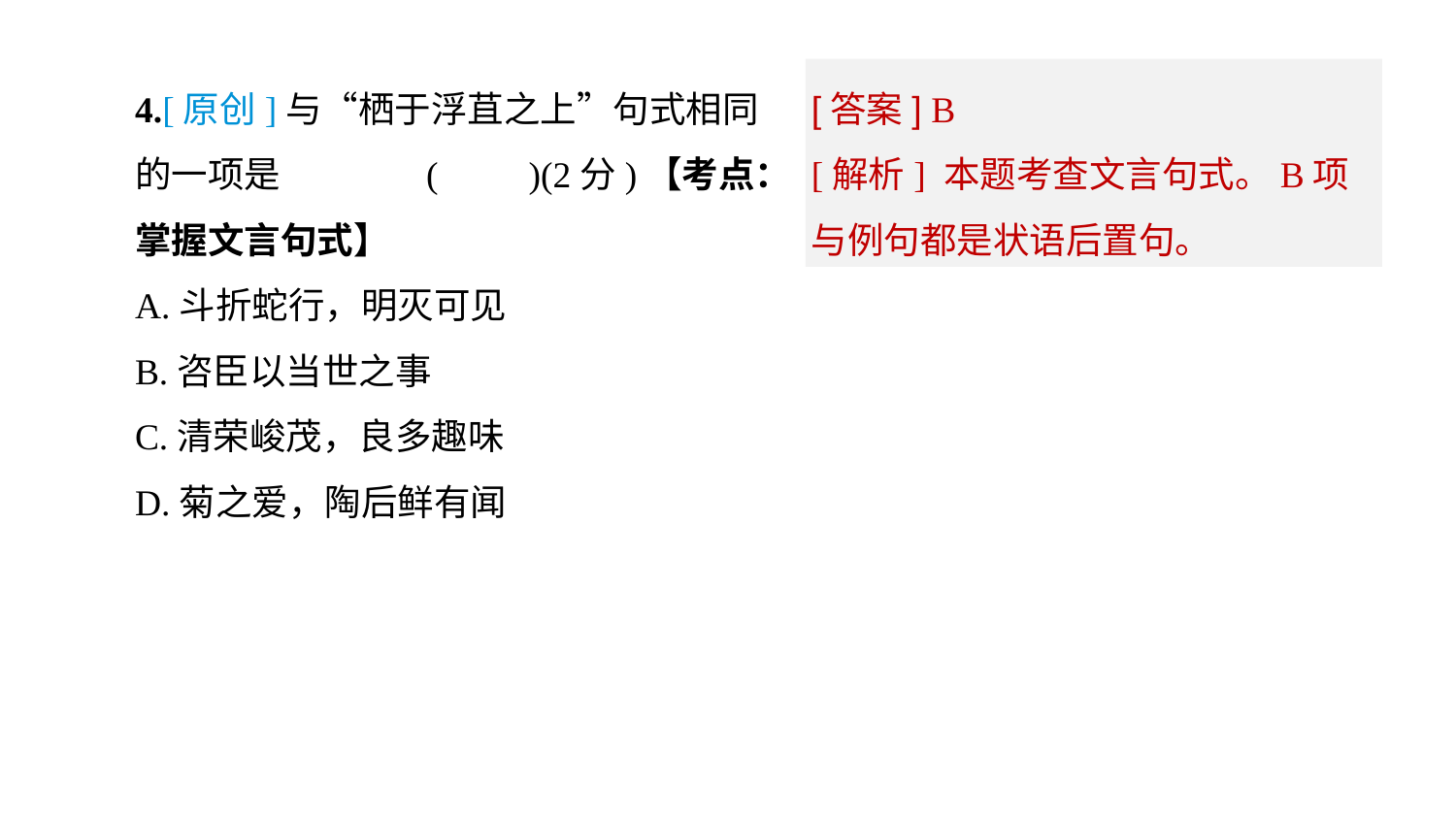

[答案] B
[解析] 本题考查文言句式。B项与例句都是状语后置句。
4.[原创]与“栖于浮苴之上”句式相同的一项是	(　　)(2分)【考点：掌握文言句式】
A.斗折蛇行，明灭可见
B.咨臣以当世之事
C.清荣峻茂，良多趣味
D.菊之爱，陶后鲜有闻